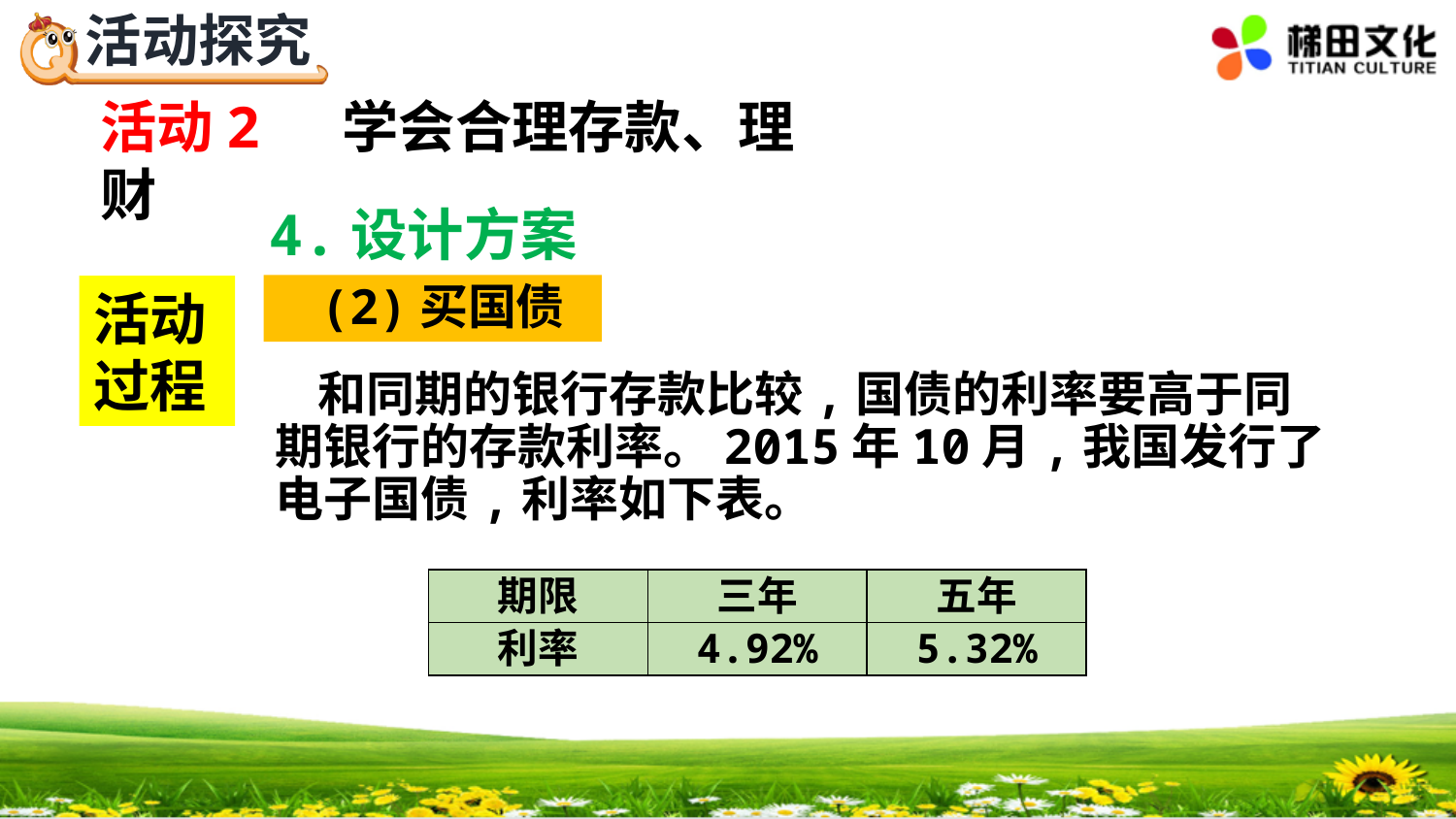

活动2  学会合理存款、理财
4.设计方案
活动过程
(2)买国债
和同期的银行存款比较,国债的利率要高于同期银行的存款利率。2015年10月,我国发行了电子国债,利率如下表。
| 期限 | 三年 | 五年 |
| --- | --- | --- |
| 利率 | 4.92% | 5.32% |